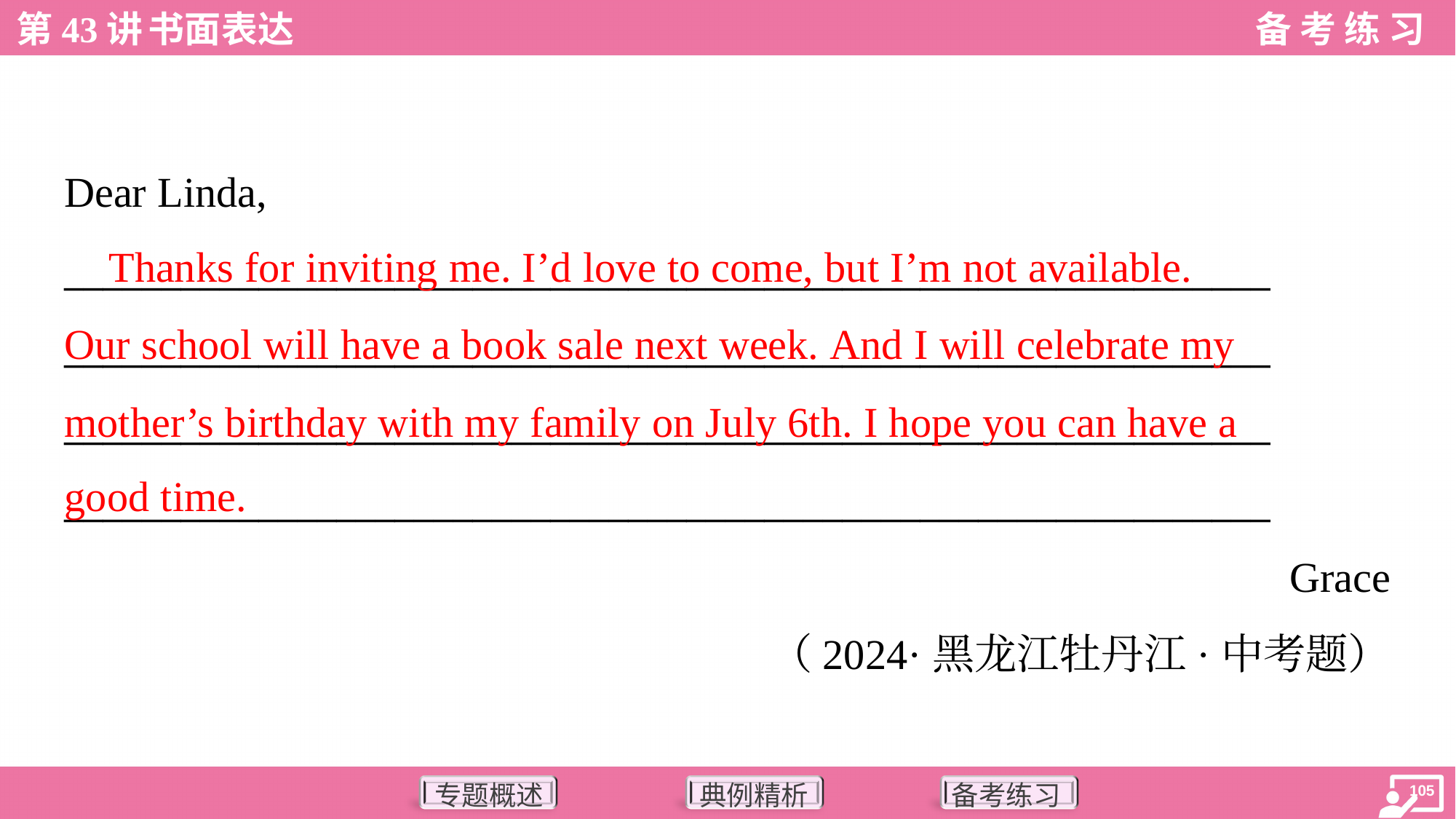

Dear Linda,
______________________________________________________________
______________________________________________________________
______________________________________________________________
______________________________________________________________
Grace
    Thanks for inviting me. I’d love to come, but I’m not available.
Our school will have a book sale next week. And I will celebrate my
mother’s birthday with my family on July 6th. I hope you can have a
good time.
（2024·黑龙江牡丹江·中考题）